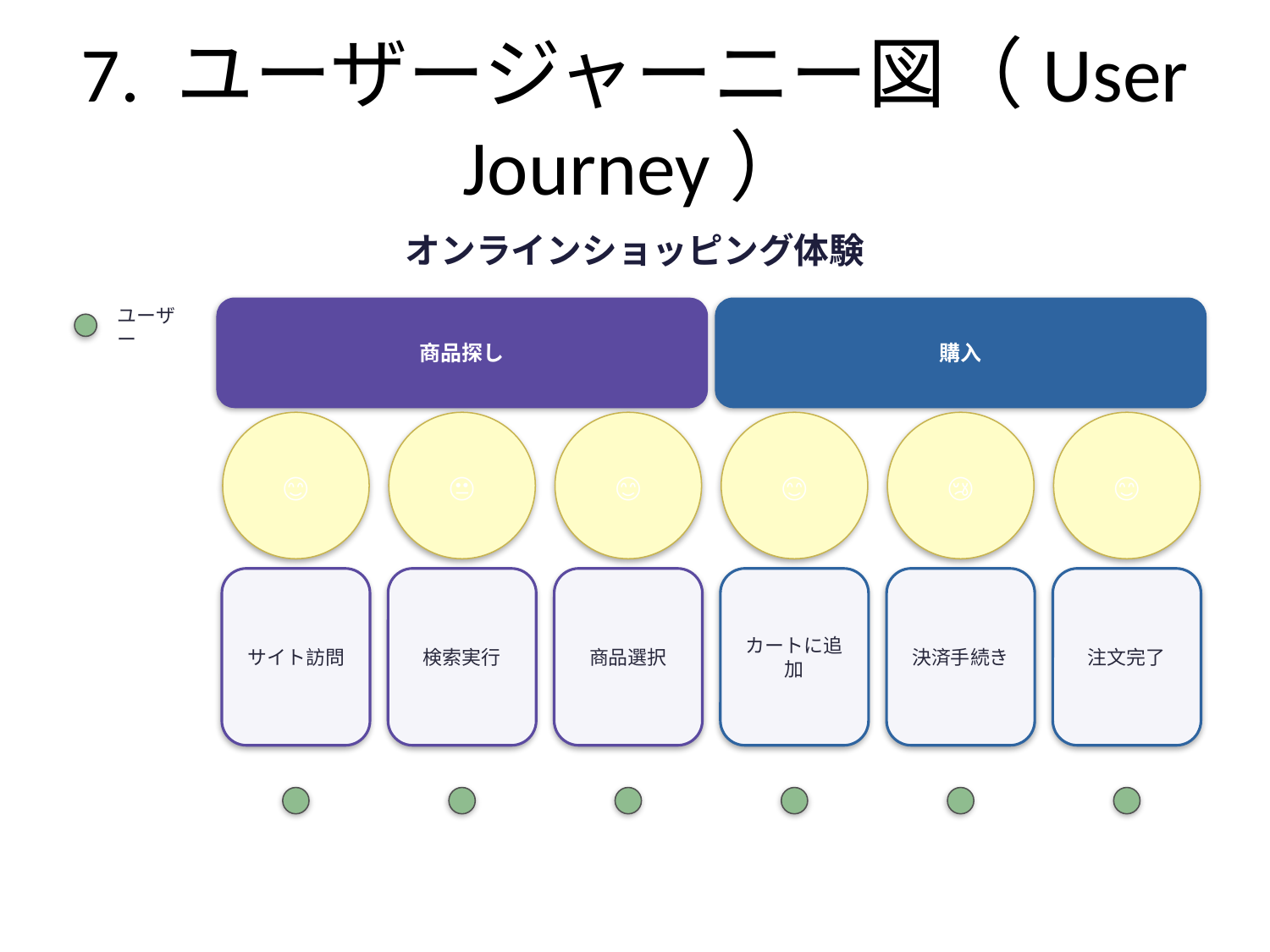

# 7. ユーザージャーニー図（User Journey）

オンラインショッピング体験
ユーザー
商品探し
購入

😊
😐
😊
😊
😢
😊
サイト訪問
検索実行
商品選択
カートに追加
決済手続き
注文完了